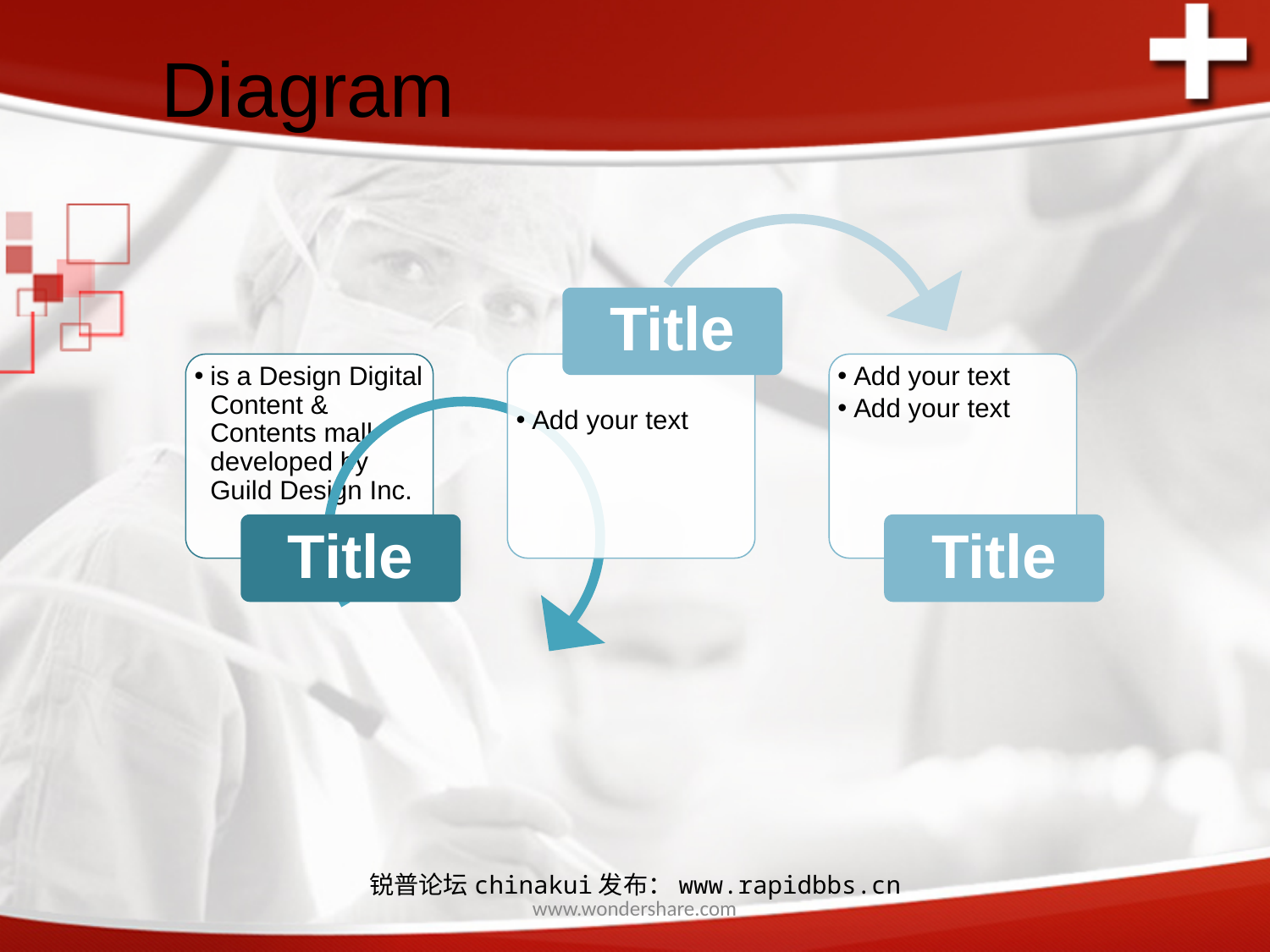

Diagram

Title

is a Design Digital Content & Contents mall developed by Guild Design Inc.
Add your text
Add your text

Add your text

Title
Title
锐普论坛chinakui发布：www.rapidbbs.cn
www.wondershare.com